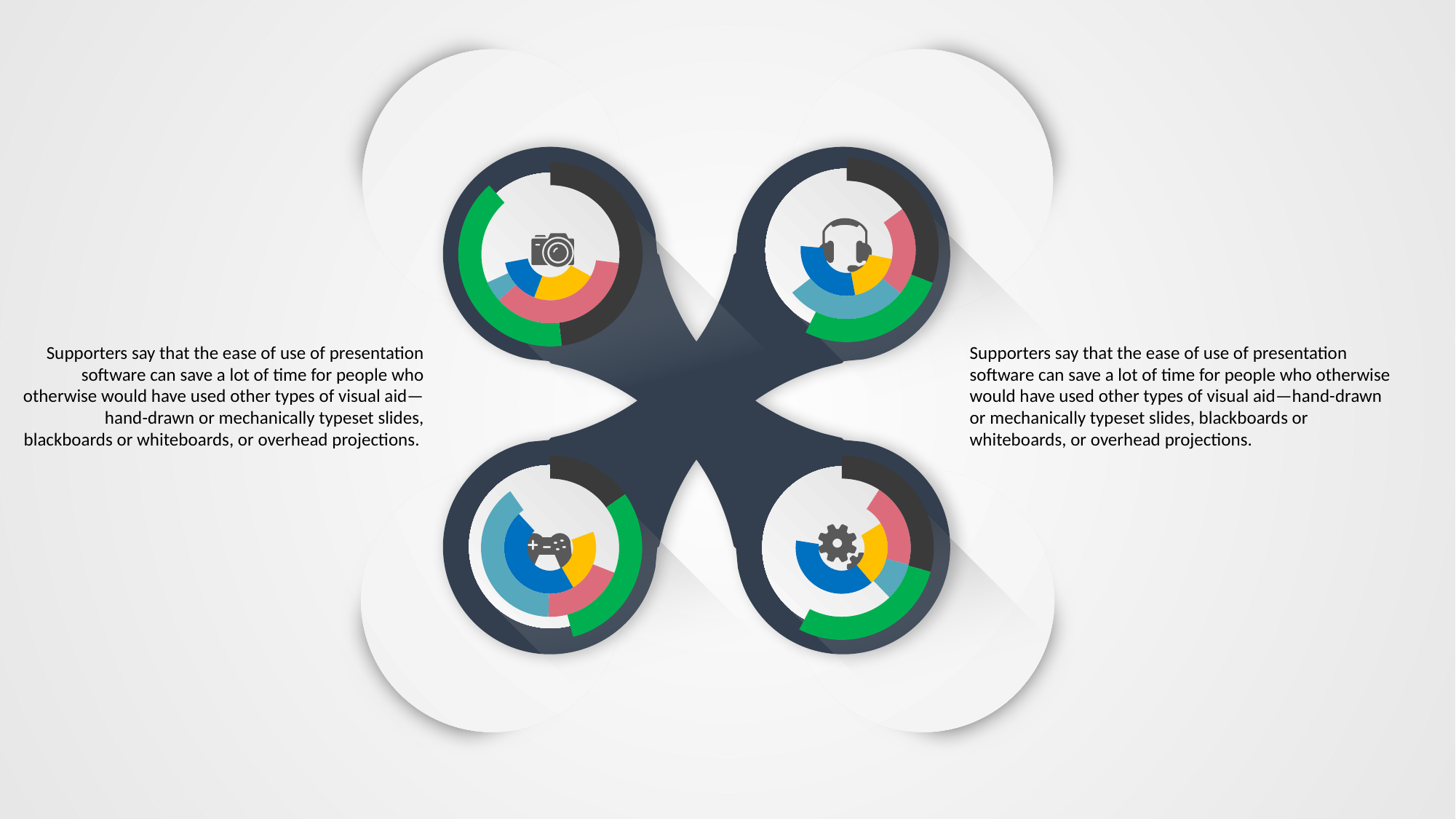

### Chart

| Category | 销售额 | 列1 | 列2 |
|---|---|---|---|
| 第一季度 | 0.6529033780206299 | 0.33033921174055136 | 0.5096811972775469 |
| 第二季度 | 0.4359517928022171 | 0.4620114539200516 | 0.43850596603226605 |
| 第三季度 | 0.678269241018928 | 0.6352948170054356 | 0.6049869046996996 |
| 第四季度 | 0.5474563290074144 | 0.7883663799683146 | 0.10054453457092062 |

### Chart

| Category | 销售额 | 列1 | 列2 |
|---|---|---|---|
| 第一季度 | 0.9637886593923469 | 0.5474874451929262 | 0.9460958424397162 |
| 第二季度 | 0.6686171608052245 | 0.7358881759781176 | 0.7964128934573246 |
| 第三季度 | 0.4756324289904143 | 0.0976870153807005 | 0.14755527055755718 |
| 第四季度 | 0.8188050779665303 | 0.6413608639083559 | 0.0806177032244062 |

Supporters say that the ease of use of presentation software can save a lot of time for people who otherwise would have used other types of visual aid—hand-drawn or mechanically typeset slides, blackboards or whiteboards, or overhead projections.
Supporters say that the ease of use of presentation software can save a lot of time for people who otherwise would have used other types of visual aid—hand-drawn or mechanically typeset slides, blackboards or whiteboards, or overhead projections.

### Chart

| Category | 销售额 | 列1 | 列2 |
|---|---|---|---|
| 第一季度 | 0.3884666415615651 | 0.7333850834907958 | 0.4857698215001466 |
| 第二季度 | 0.44556722195710696 | 0.4624545728235979 | 0.9898075434241875 |
| 第三季度 | 0.9325907006590632 | 0.944531571841767 | 0.9778715326425974 |
| 第四季度 | 0.2380648839005195 | 0.2323050870891873 | 0.7570898104945428 |

### Chart

| Category | 销售额 | 列1 | 列2 |
|---|---|---|---|
| 第一季度 | 0.36447758205104763 | 0.08719154561656606 | 0.8151245320785455 |
| 第二季度 | 0.5106176705610397 | 0.1889132529237328 | 0.7928415229357076 |
| 第三季度 | 0.8755730554344612 | 0.08445170274520752 | 0.30593052803311016 |
| 第四季度 | 0.5082053231395518 | 0.5933916740277406 | 0.876729533029544 |